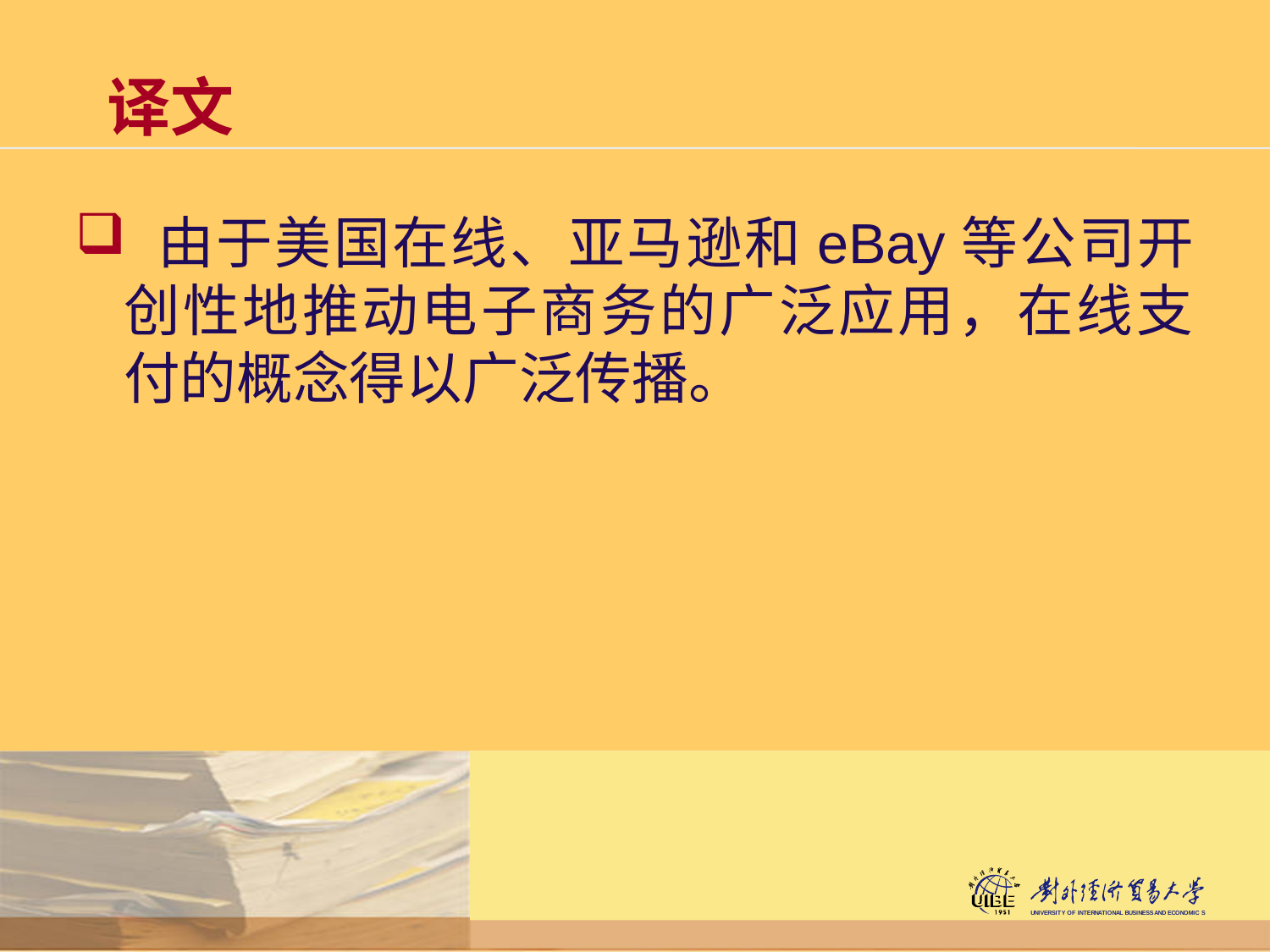

# 译文
 由于美国在线、亚马逊和eBay等公司开创性地推动电子商务的广泛应用，在线支付的概念得以广泛传播。